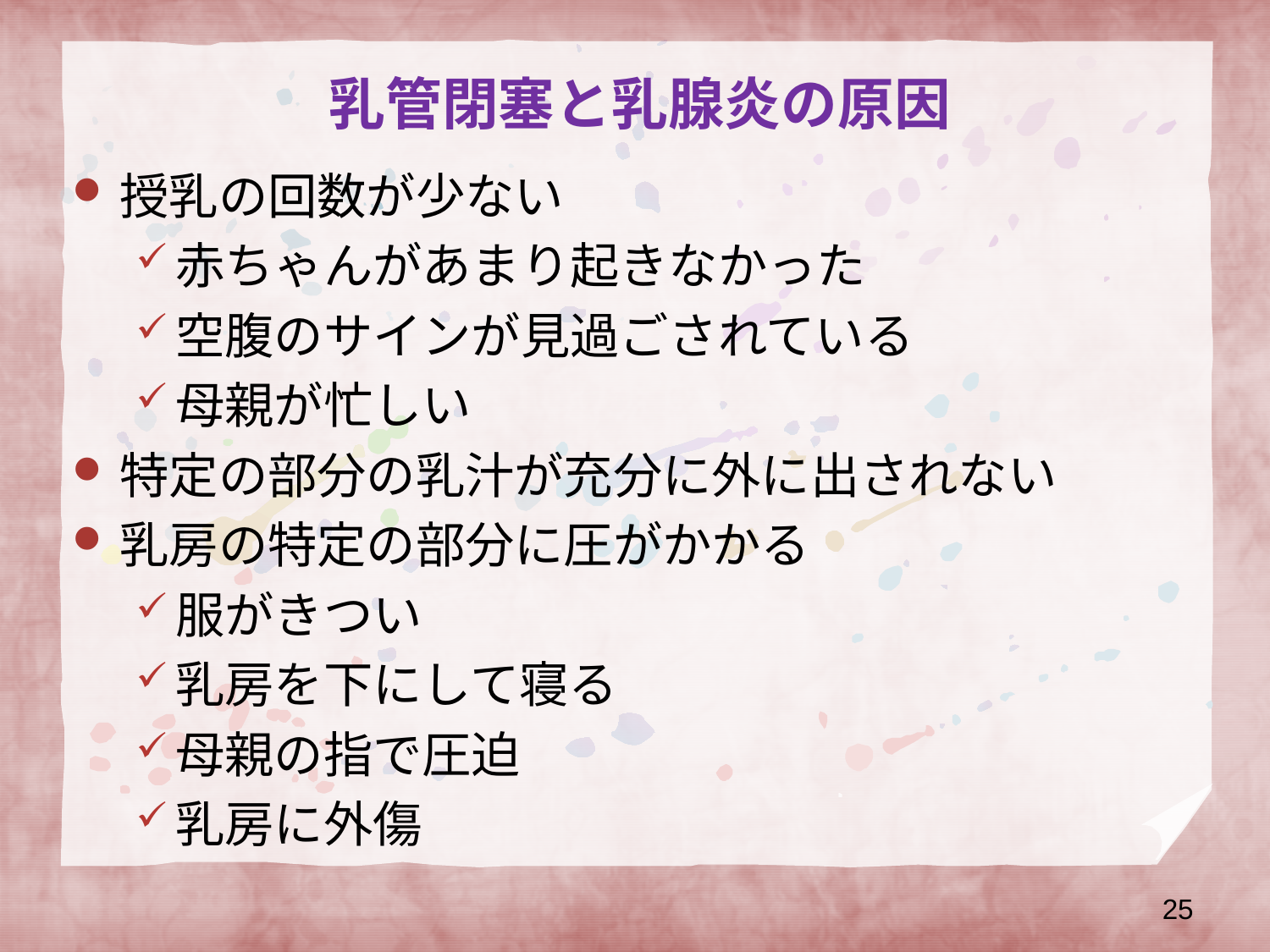

# 乳管閉塞と乳腺炎の原因
授乳の回数が少ない
赤ちゃんがあまり起きなかった
空腹のサインが見過ごされている
母親が忙しい
特定の部分の乳汁が充分に外に出されない
乳房の特定の部分に圧がかかる
服がきつい
乳房を下にして寝る
母親の指で圧迫
乳房に外傷
25